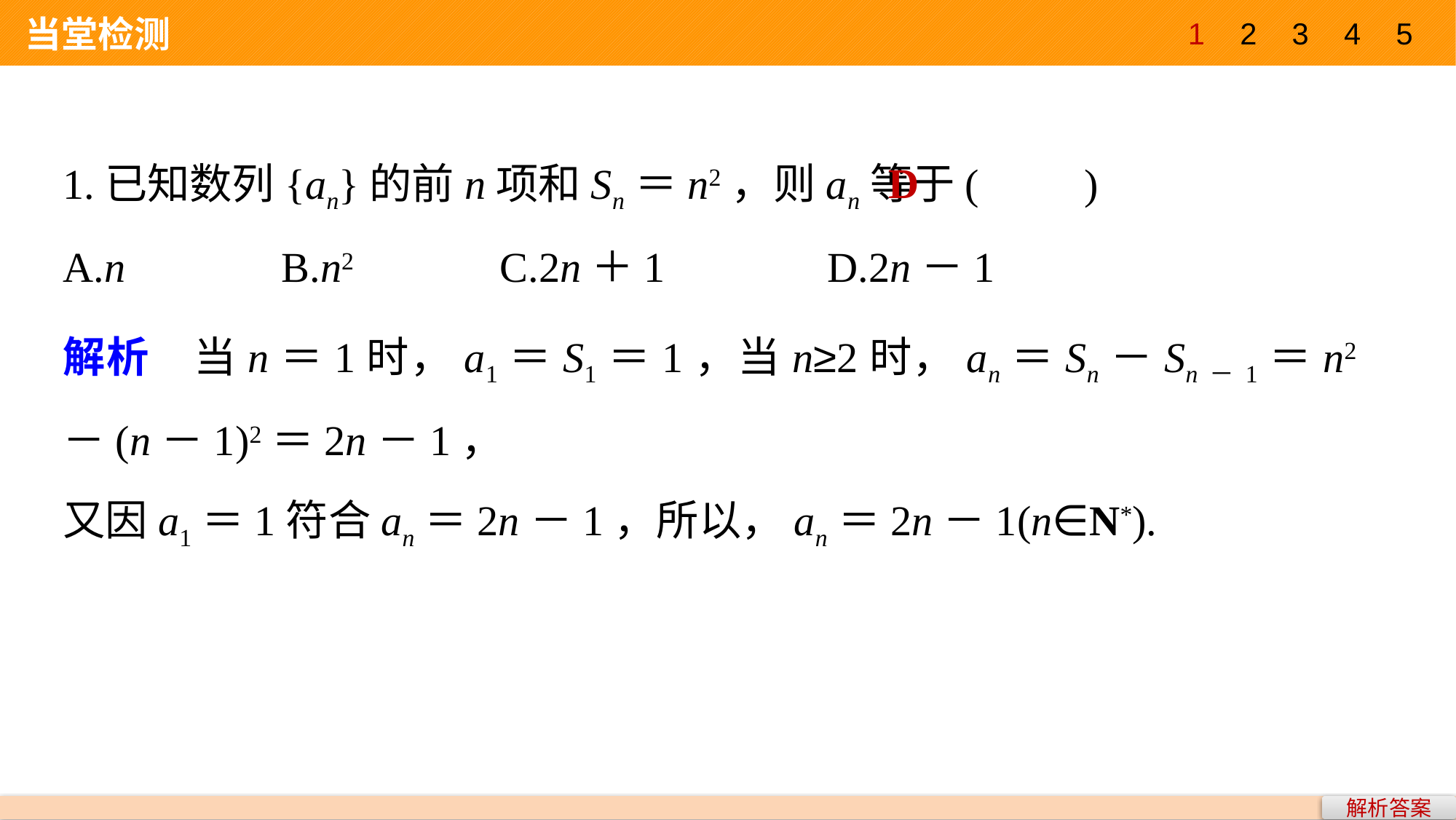

1
2
3
4
5
  当堂检测
1.已知数列{an}的前n项和Sn＝n2，则an等于(　　)
A.n  		B.n2  		C.2n＋1  		D.2n－1
D
解析　当n＝1时，a1＝S1＝1，当n≥2时，an＝Sn－Sn－1＝n2－(n－1)2＝2n－1，
又因a1＝1符合an＝2n－1，所以，an＝2n－1(n∈N*).
解析答案